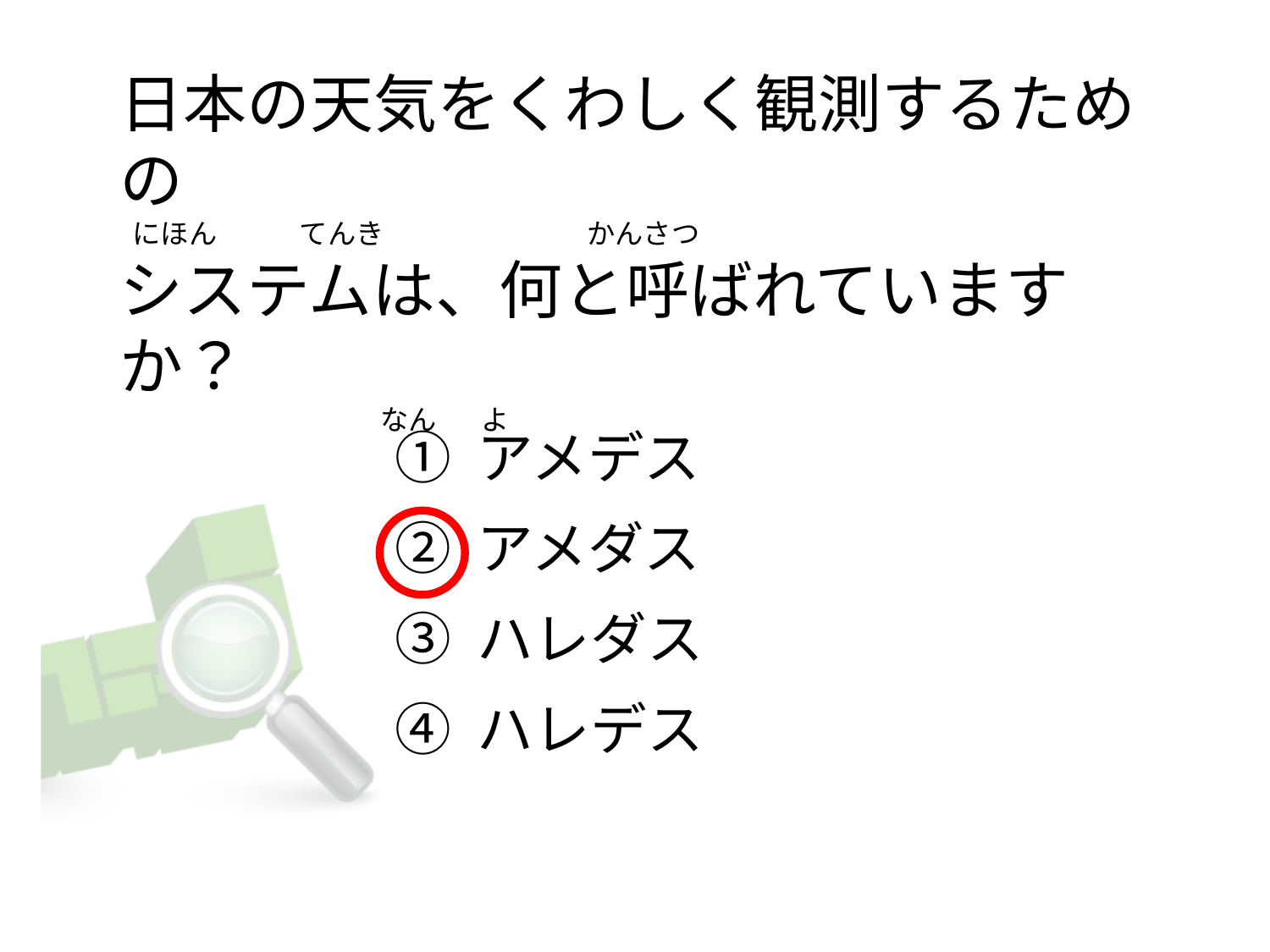

# 日本の天気をくわしく観測するための   にほん             てんき                                かんさつ システムは、何と呼ばれていますか？                                           なん       よ
① アメデス
② アメダス
③ ハレダス
④ ハレデス